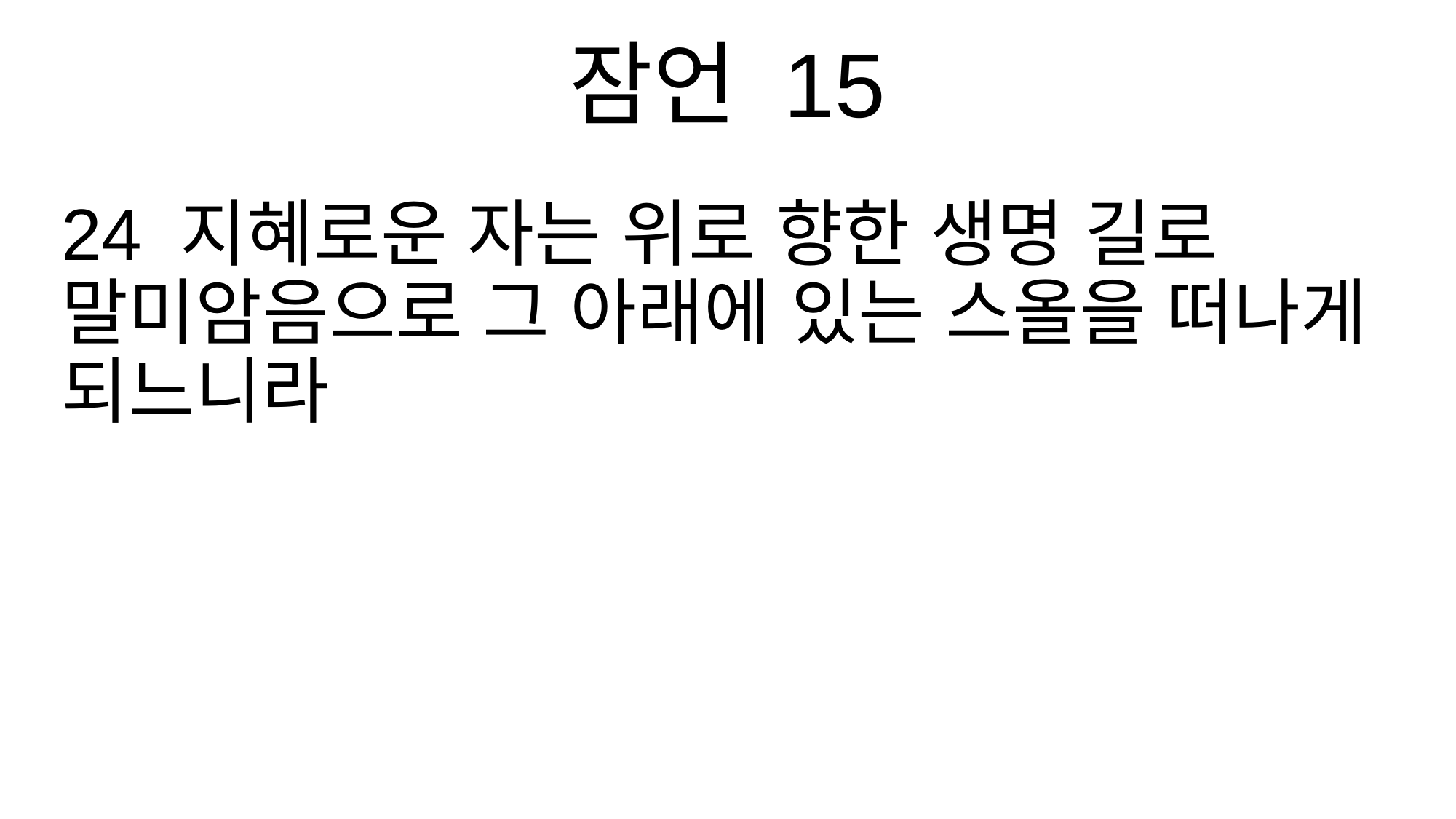

잠언 15
24 지혜로운 자는 위로 향한 생명 길로 말미암음으로 그 아래에 있는 스올을 떠나게 되느니라